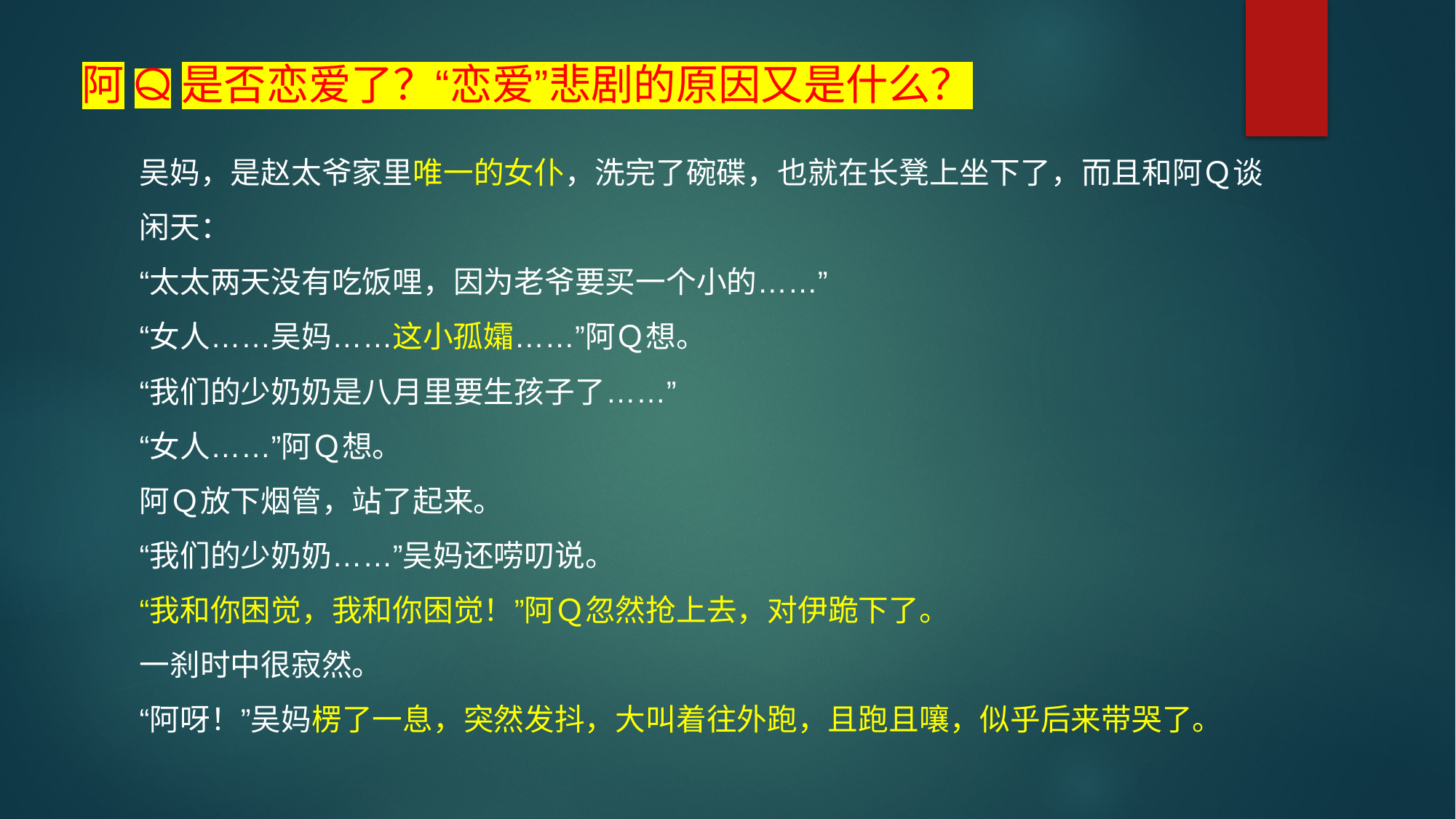

阿Q是否恋爱了？“恋爱”悲剧的原因又是什么？
吴妈，是赵太爷家里唯一的女仆，洗完了碗碟，也就在长凳上坐下了，而且和阿Ｑ谈闲天：
“太太两天没有吃饭哩，因为老爷要买一个小的……”
“女人……吴妈……这小孤孀……”阿Ｑ想。
“我们的少奶奶是八月里要生孩子了……”
“女人……”阿Ｑ想。
阿Ｑ放下烟管，站了起来。
“我们的少奶奶……”吴妈还唠叨说。
“我和你困觉，我和你困觉！”阿Ｑ忽然抢上去，对伊跪下了。
一刹时中很寂然。
“阿呀！”吴妈楞了一息，突然发抖，大叫着往外跑，且跑且嚷，似乎后来带哭了。